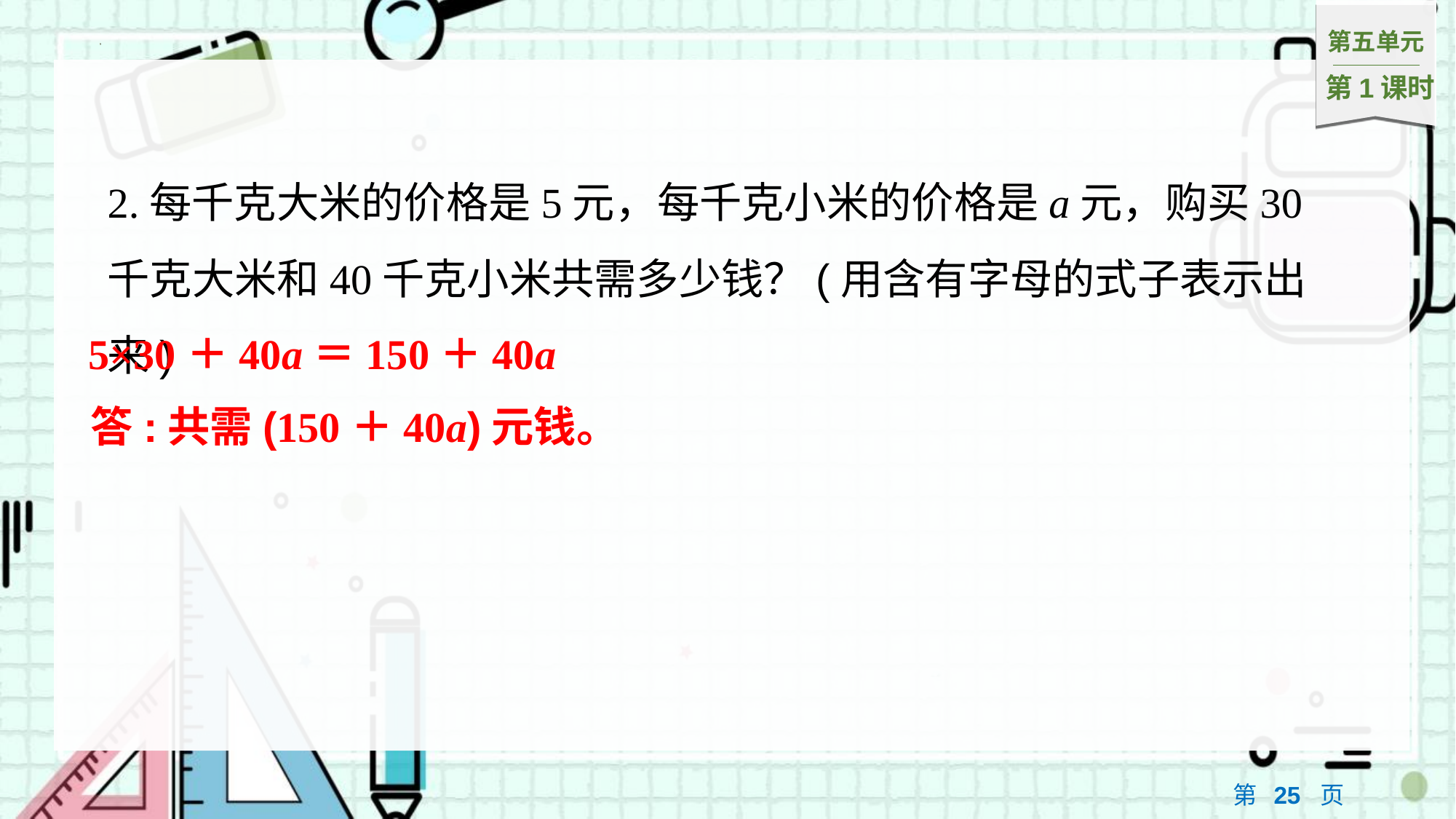

2.每千克大米的价格是5元，每千克小米的价格是a元，购买30千克大米和40千克小米共需多少钱？(用含有字母的式子表示出来)
5×30＋40a＝150＋40a
答:共需(150＋40a)元钱。